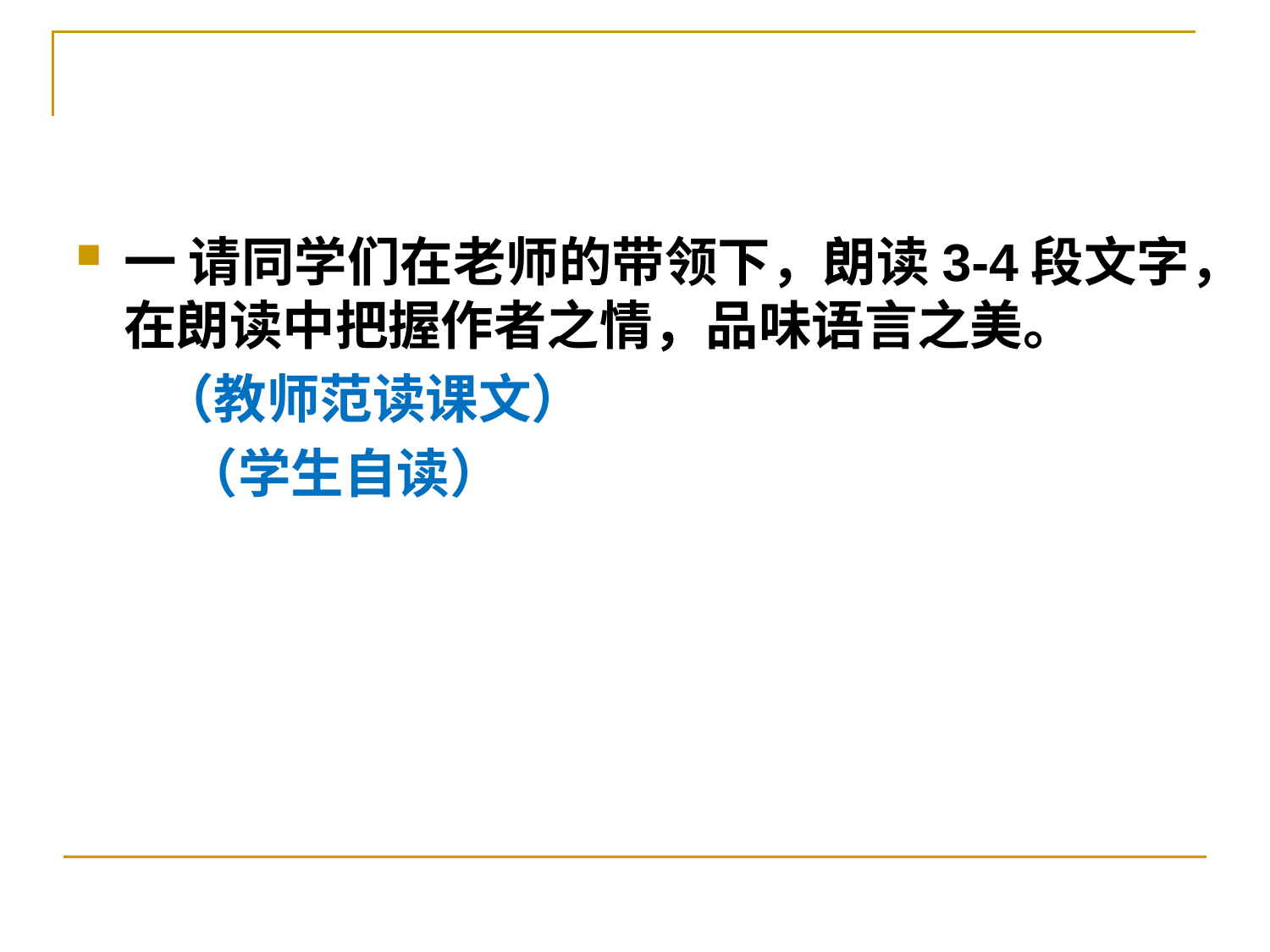

一 请同学们在老师的带领下，朗读3-4段文字，在朗读中把握作者之情，品味语言之美。
      （教师范读课文）
        （学生自读）